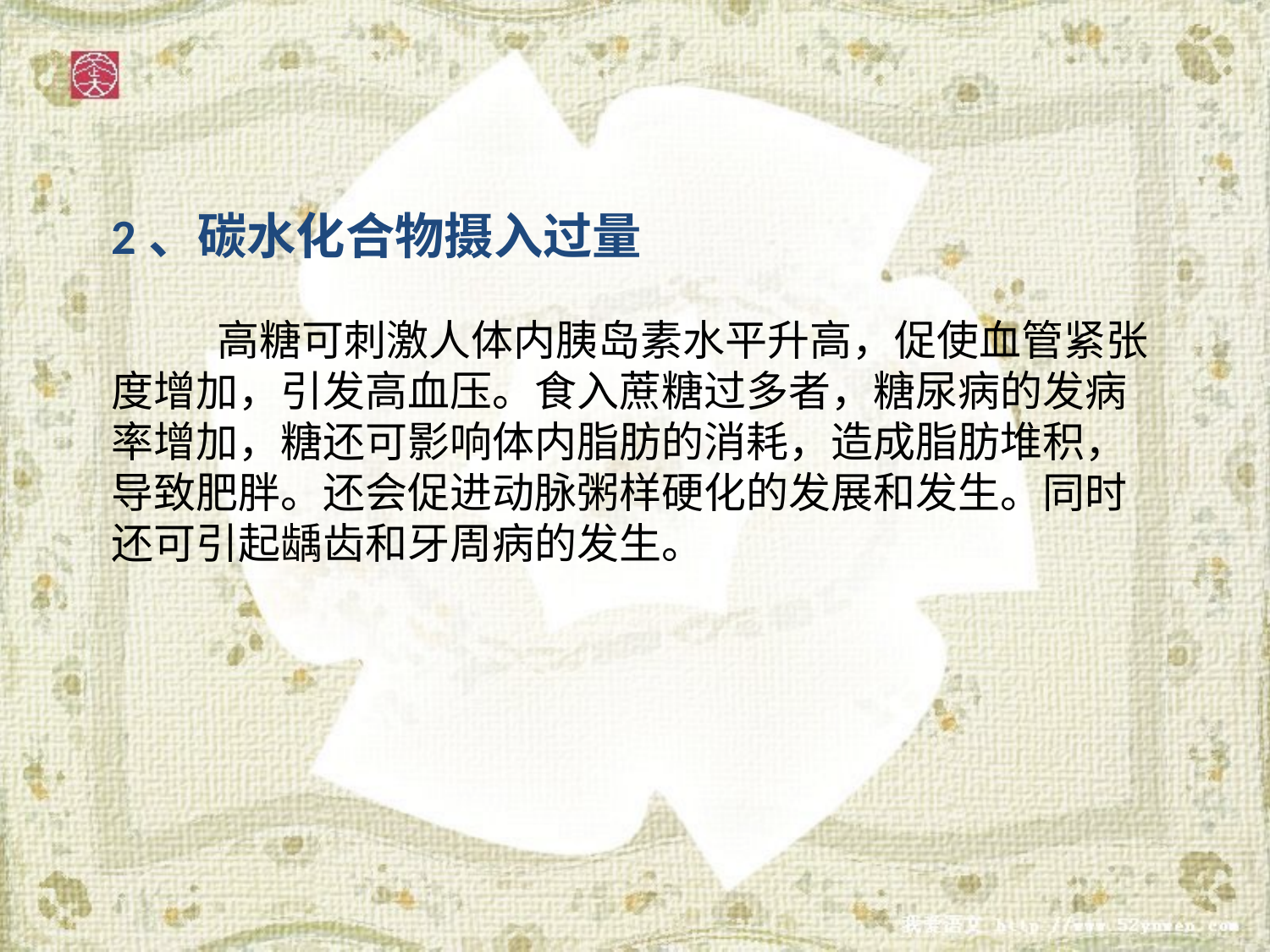

2、碳水化合物摄入过量
          高糖可刺激人体内胰岛素水平升高，促使血管紧张度增加，引发高血压。食入蔗糖过多者，糖尿病的发病率增加，糖还可影响体内脂肪的消耗，造成脂肪堆积，导致肥胖。还会促进动脉粥样硬化的发展和发生。同时还可引起龋齿和牙周病的发生。